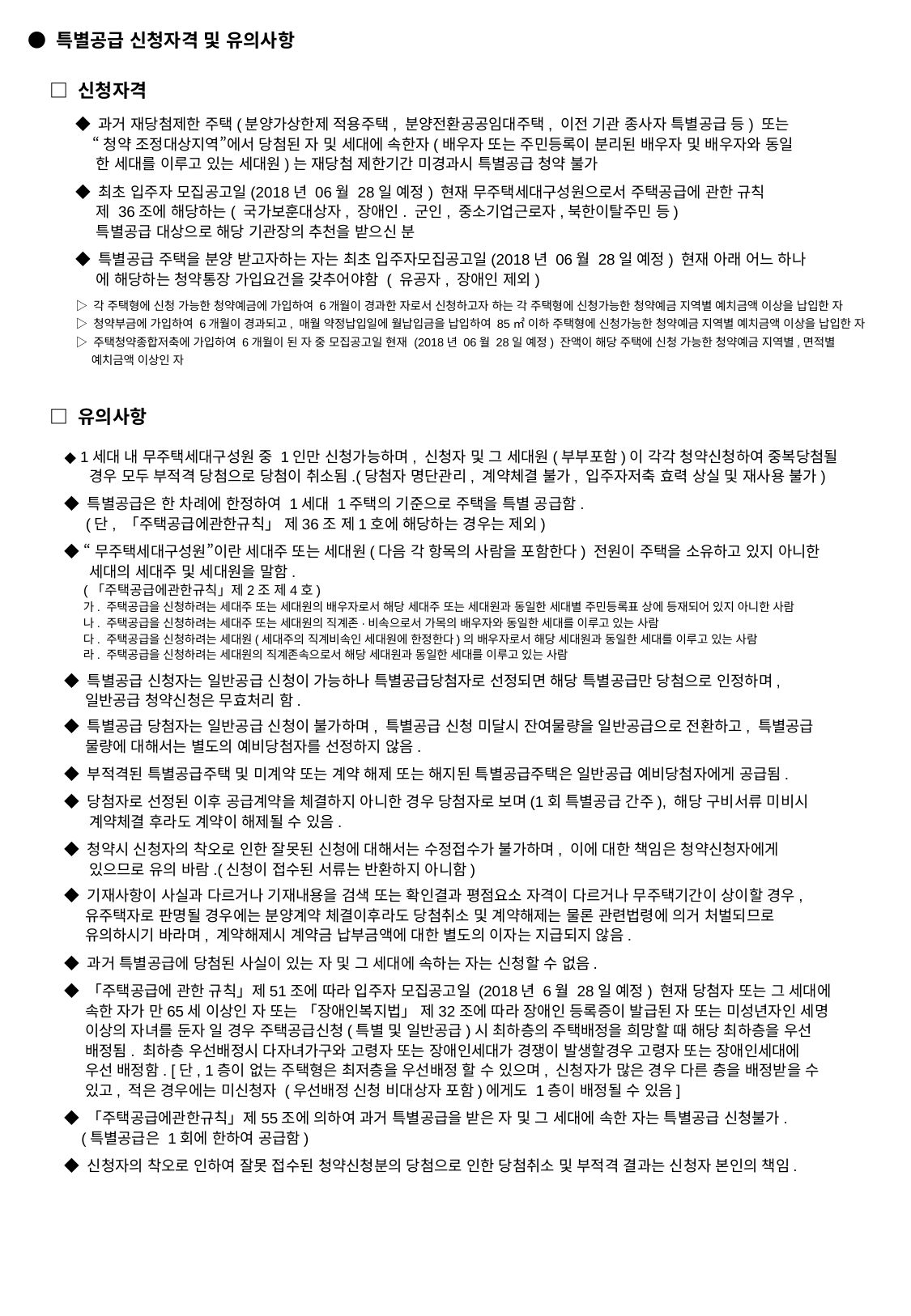

● 특별공급 신청자격 및 유의사항
 □ 신청자격
◆ 과거 재당첨제한 주택(분양가상한제 적용주택, 분양전환공공임대주택, 이전 기관 종사자 특별공급 등) 또는
    “청약 조정대상지역”에서 당첨된 자 및 세대에 속한자(배우자 또는 주민등록이 분리된 배우자 및 배우자와 동일
    한 세대를 이루고 있는 세대원)는 재당첨 제한기간 미경과시 특별공급 청약 불가

◆ 최초 입주자 모집공고일(2018년 06월 28일 예정) 현재 무주택세대구성원으로서 주택공급에 관한 규칙
    제 36조에 해당하는( 국가보훈대상자, 장애인. 군인, 중소기업근로자,북한이탈주민 등)
    특별공급 대상으로 해당 기관장의 추천을 받으신 분

◆ 특별공급 주택을 분양 받고자하는 자는 최초 입주자모집공고일(2018년 06월 28일 예정) 현재 아래 어느 하나
    에 해당하는 청약통장 가입요건을 갖추어야함 ( 유공자, 장애인 제외)

▷ 각 주택형에 신청 가능한 청약예금에 가입하여 6개월이 경과한 자로서 신청하고자 하는 각 주택형에 신청가능한 청약예금 지역별 예치금액 이상을 납입한 자
▷ 청약부금에 가입하여 6개월이 경과되고, 매월 약정납입일에 월납입금을 납입하여 85㎡ 이하 주택형에 신청가능한 청약예금 지역별 예치금액 이상을 납입한 자
▷ 주택청약종합저축에 가입하여 6개월이 된 자 중 모집공고일 현재 (2018년 06월 28일 예정) 잔액이 해당 주택에 신청 가능한 청약예금 지역별,면적별
    예치금액 이상인 자
 □ 유의사항
◆ 1세대 내 무주택세대구성원 중 1인만 신청가능하며, 신청자 및 그 세대원(부부포함)이 각각 청약신청하여 중복당첨될
     경우 모두 부적격 당첨으로 당첨이 취소됨.(당첨자 명단관리, 계약체결 불가, 입주자저축 효력 상실 및 재사용 불가)

◆ 특별공급은 한 차례에 한정하여 1세대 1주택의 기준으로 주택을 특별 공급함.
     (단, 「주택공급에관한규칙」 제36조 제1호에 해당하는 경우는 제외)

◆ “무주택세대구성원”이란 세대주 또는 세대원(다음 각 항목의 사람을 포함한다) 전원이 주택을 소유하고 있지 아니한
     세대의 세대주 및 세대원을 말함.
     (「주택공급에관한규칙」제2조 제4호)
     가. 주택공급을 신청하려는 세대주 또는 세대원의 배우자로서 해당 세대주 또는 세대원과 동일한 세대별 주민등록표 상에 등재되어 있지 아니한 사람
     나. 주택공급을 신청하려는 세대주 또는 세대원의 직계존·비속으로서 가목의 배우자와 동일한 세대를 이루고 있는 사람
     다. 주택공급을 신청하려는 세대원(세대주의 직계비속인 세대원에 한정한다)의 배우자로서 해당 세대원과 동일한 세대를 이루고 있는 사람
     라. 주택공급을 신청하려는 세대원의 직계존속으로서 해당 세대원과 동일한 세대를 이루고 있는 사람

◆ 특별공급 신청자는 일반공급 신청이 가능하나 특별공급당첨자로 선정되면 해당 특별공급만 당첨으로 인정하며,
    일반공급 청약신청은 무효처리 함.
◆ 특별공급 당첨자는 일반공급 신청이 불가하며, 특별공급 신청 미달시 잔여물량을 일반공급으로 전환하고, 특별공급
    물량에 대해서는 별도의 예비당첨자를 선정하지 않음.

◆ 부적격된 특별공급주택 및 미계약 또는 계약 해제 또는 해지된 특별공급주택은 일반공급 예비당첨자에게 공급됨.

◆ 당첨자로 선정된 이후 공급계약을 체결하지 아니한 경우 당첨자로 보며(1회 특별공급 간주), 해당 구비서류 미비시
     계약체결 후라도 계약이 해제될 수 있음.

◆ 청약시 신청자의 착오로 인한 잘못된 신청에 대해서는 수정접수가 불가하며, 이에 대한 책임은 청약신청자에게
     있으므로 유의 바람.(신청이 접수된 서류는 반환하지 아니함)
◆ 기재사항이 사실과 다르거나 기재내용을 검색 또는 확인결과 평점요소 자격이 다르거나 무주택기간이 상이할 경우,
    유주택자로 판명될 경우에는 분양계약 체결이후라도 당첨취소 및 계약해제는 물론 관련법령에 의거 처벌되므로
    유의하시기 바라며, 계약해제시 계약금 납부금액에 대한 별도의 이자는 지급되지 않음.

◆ 과거 특별공급에 당첨된 사실이 있는 자 및 그 세대에 속하는 자는 신청할 수 없음.

◆ 「주택공급에 관한 규칙」제51조에 따라 입주자 모집공고일 (2018년 6월 28일 예정) 현재 당첨자 또는 그 세대에
    속한 자가 만65세 이상인 자 또는 「장애인복지법」 제32조에 따라 장애인 등록증이 발급된 자 또는 미성년자인 세명
    이상의 자녀를 둔자 일 경우 주택공급신청(특별 및 일반공급)시 최하층의 주택배정을 희망할 때 해당 최하층을 우선
    배정됨. 최하층 우선배정시 다자녀가구와 고령자 또는 장애인세대가 경쟁이 발생할경우 고령자 또는 장애인세대에
    우선 배정함. [단, 1층이 없는 주택형은 최저층을 우선배정 할 수 있으며, 신청자가 많은 경우 다른 층을 배정받을 수
    있고, 적은 경우에는 미신청자 (우선배정 신청 비대상자 포함)에게도 1층이 배정될 수 있음]

◆ 「주택공급에관한규칙」제55조에 의하여 과거 특별공급을 받은 자 및 그 세대에 속한 자는 특별공급 신청불가.
    (특별공급은 1회에 한하여 공급함)

◆ 신청자의 착오로 인하여 잘못 접수된 청약신청분의 당첨으로 인한 당첨취소 및 부적격 결과는 신청자 본인의 책임.